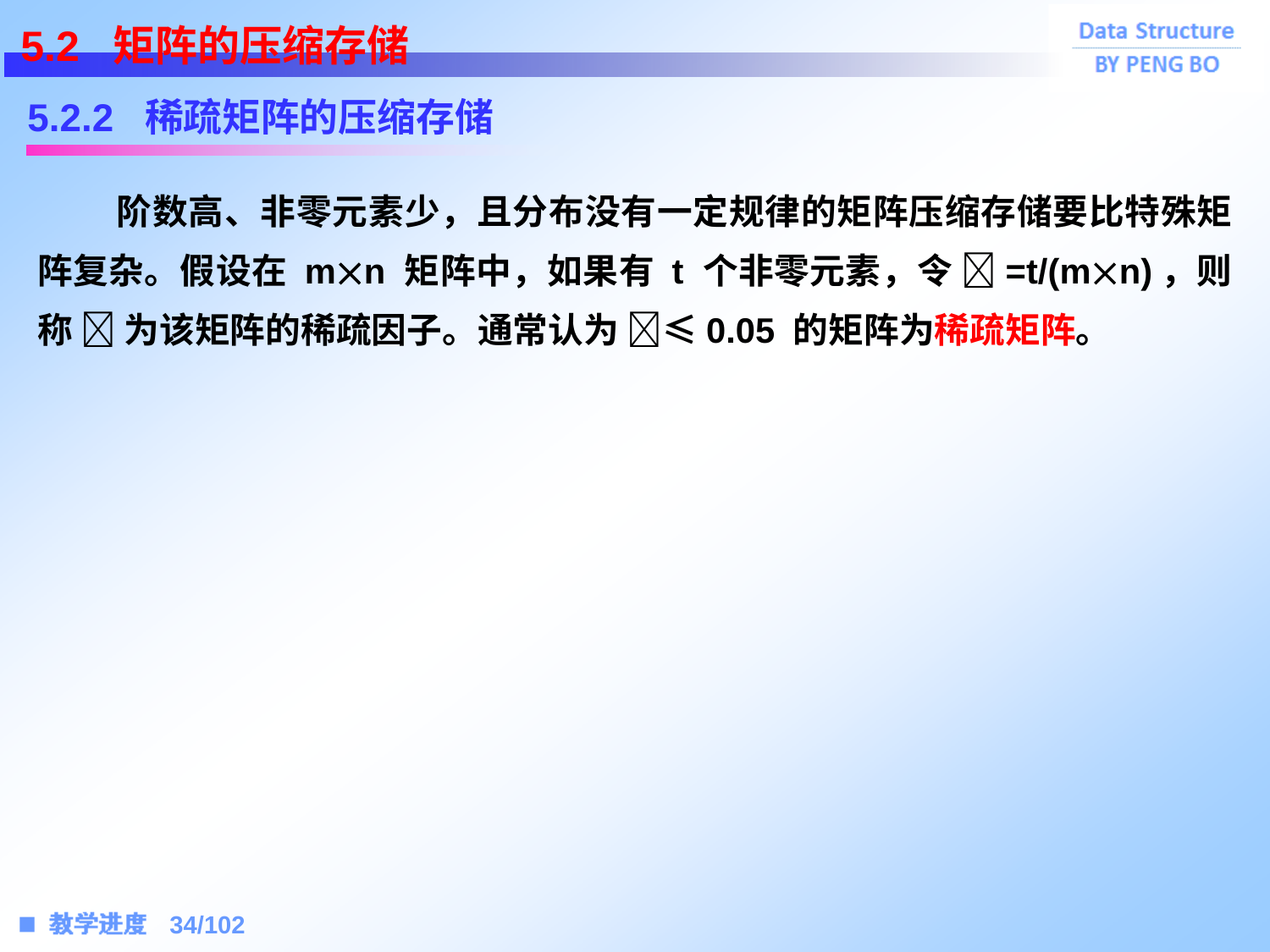

5.2  矩阵的压缩存储

5.2.2  稀疏矩阵的压缩存储

        阶数高、非零元素少，且分布没有一定规律的矩阵压缩存储要比特殊矩阵复杂。假设在 m×n 矩阵中，如果有 t 个非零元素，令 δ=t/(m×n)，则称 δ 为该矩阵的稀疏因子。通常认为 δ≤0.05 的矩阵为稀疏矩阵。